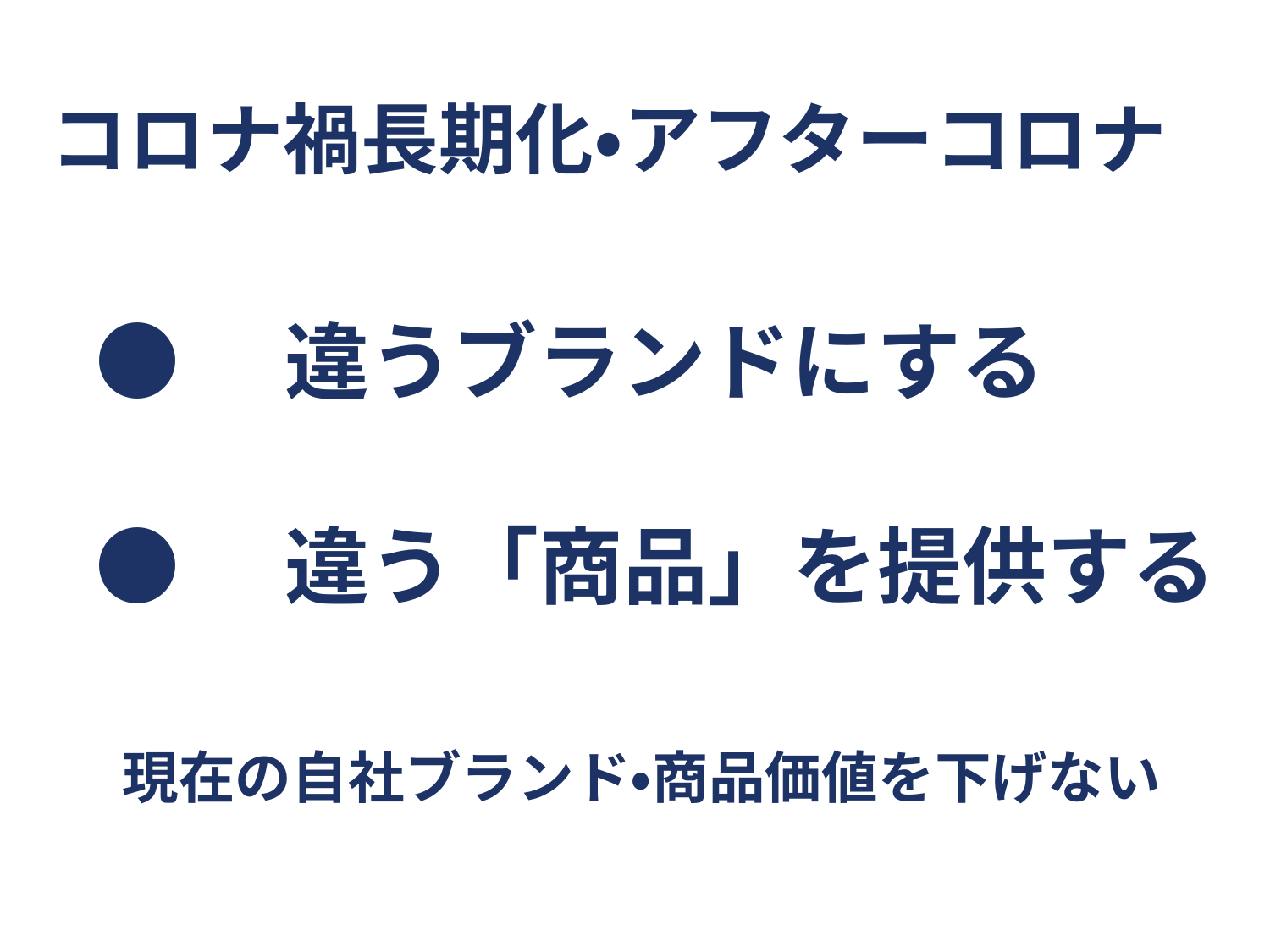

# コロナ禍長期化・アフターコロナ
●　違うブランドにする
●　違う「商品」を提供する
現在の自社ブランド・商品価値を下げない